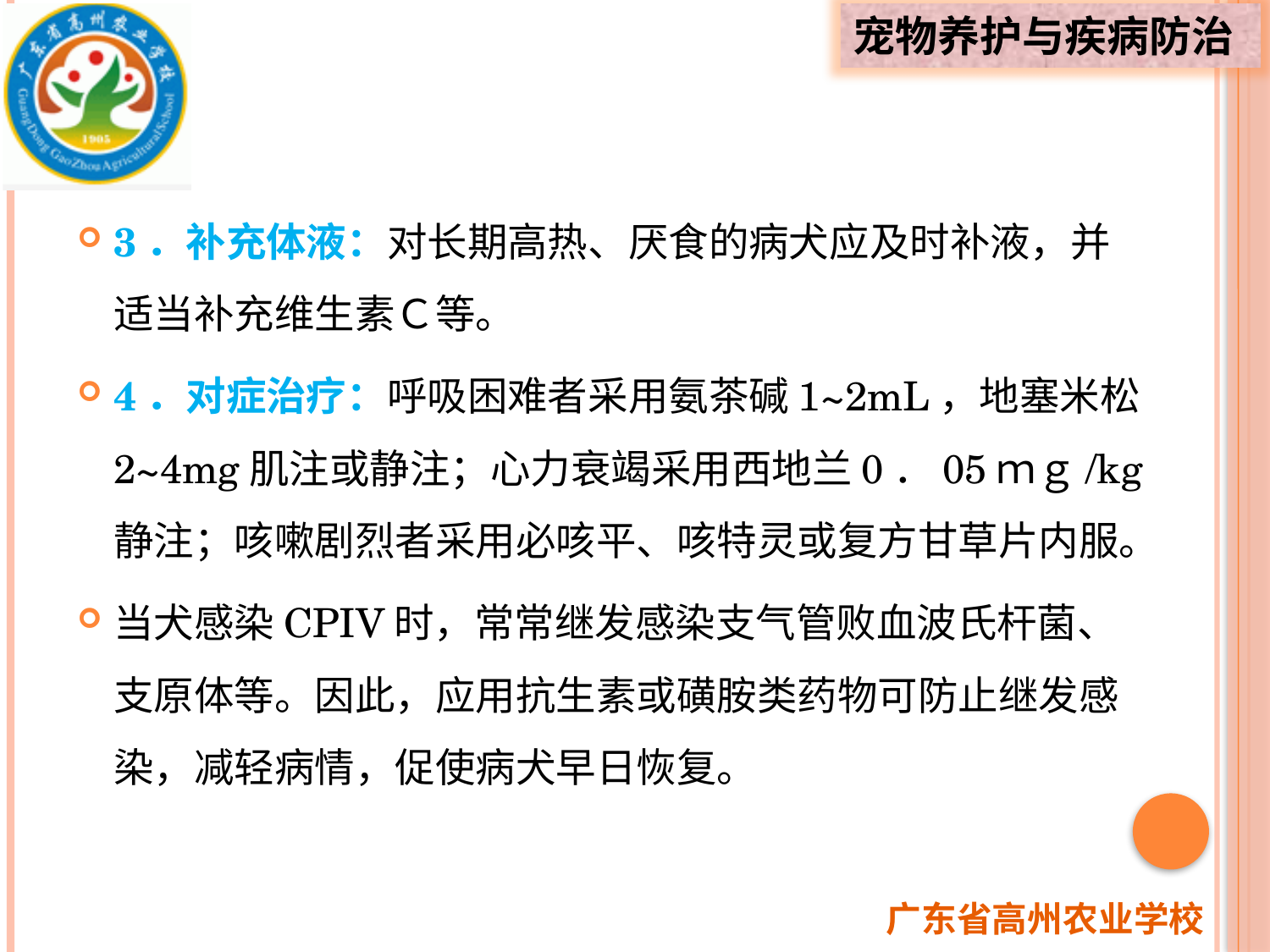

3．补充体液：对长期高热、厌食的病犬应及时补液，并适当补充维生素Ｃ等。
4．对症治疗：呼吸困难者采用氨茶碱1~2mL，地塞米松2~4mg肌注或静注；心力衰竭采用西地兰0．05ｍｇ/kg静注；咳嗽剧烈者采用必咳平、咳特灵或复方甘草片内服。
当犬感染CPIV时，常常继发感染支气管败血波氏杆菌、支原体等。因此，应用抗生素或磺胺类药物可防止继发感染，减轻病情，促使病犬早日恢复。